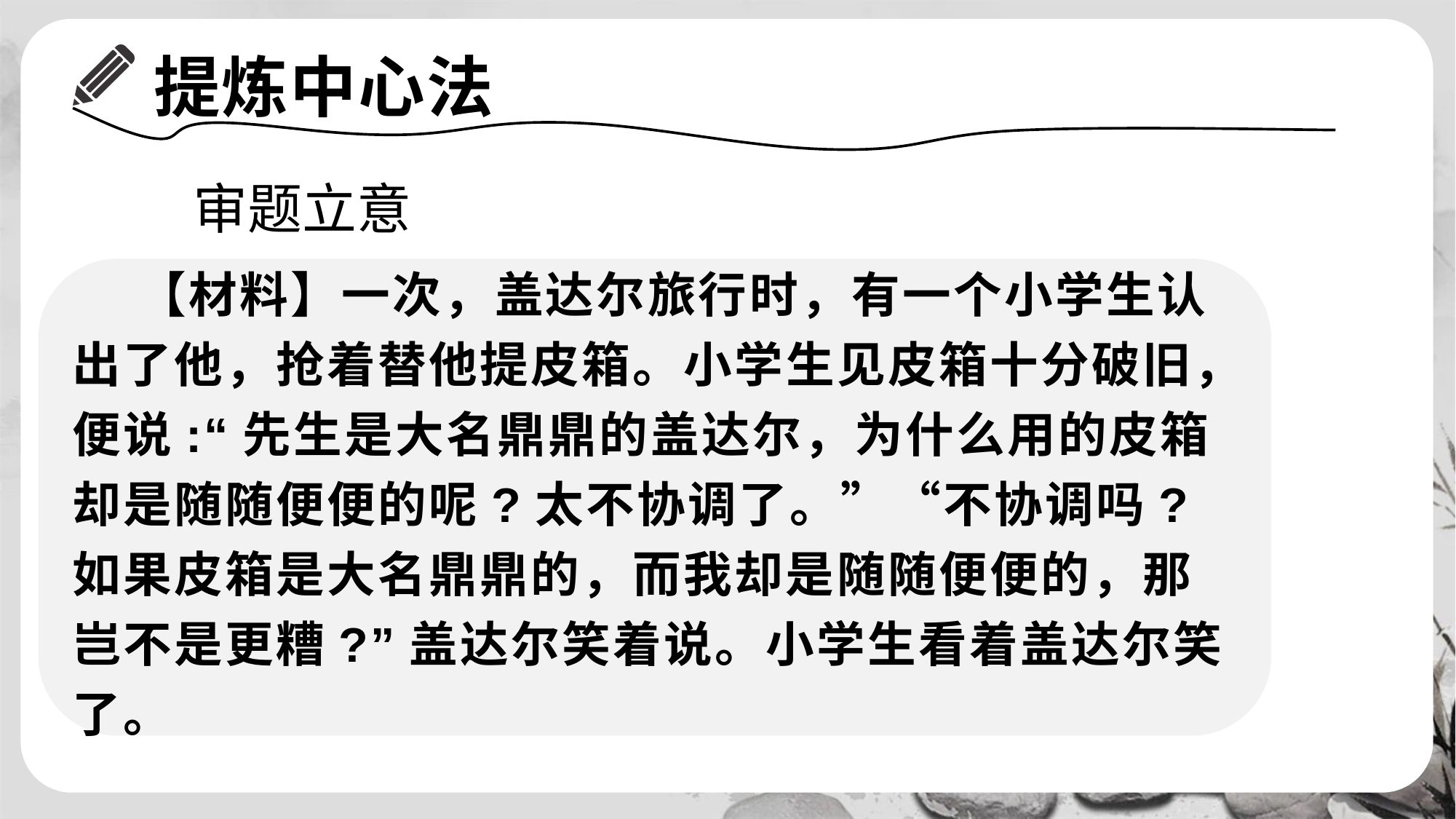

# 提炼中心法
审题立意
    【材料】一次，盖达尔旅行时，有一个小学生认出了他，抢着替他提皮箱。小学生见皮箱十分破旧，便说:“先生是大名鼎鼎的盖达尔，为什么用的皮箱却是随随便便的呢?太不协调了。”“不协调吗?如果皮箱是大名鼎鼎的，而我却是随随便便的，那岂不是更糟?”盖达尔笑着说。小学生看着盖达尔笑了。